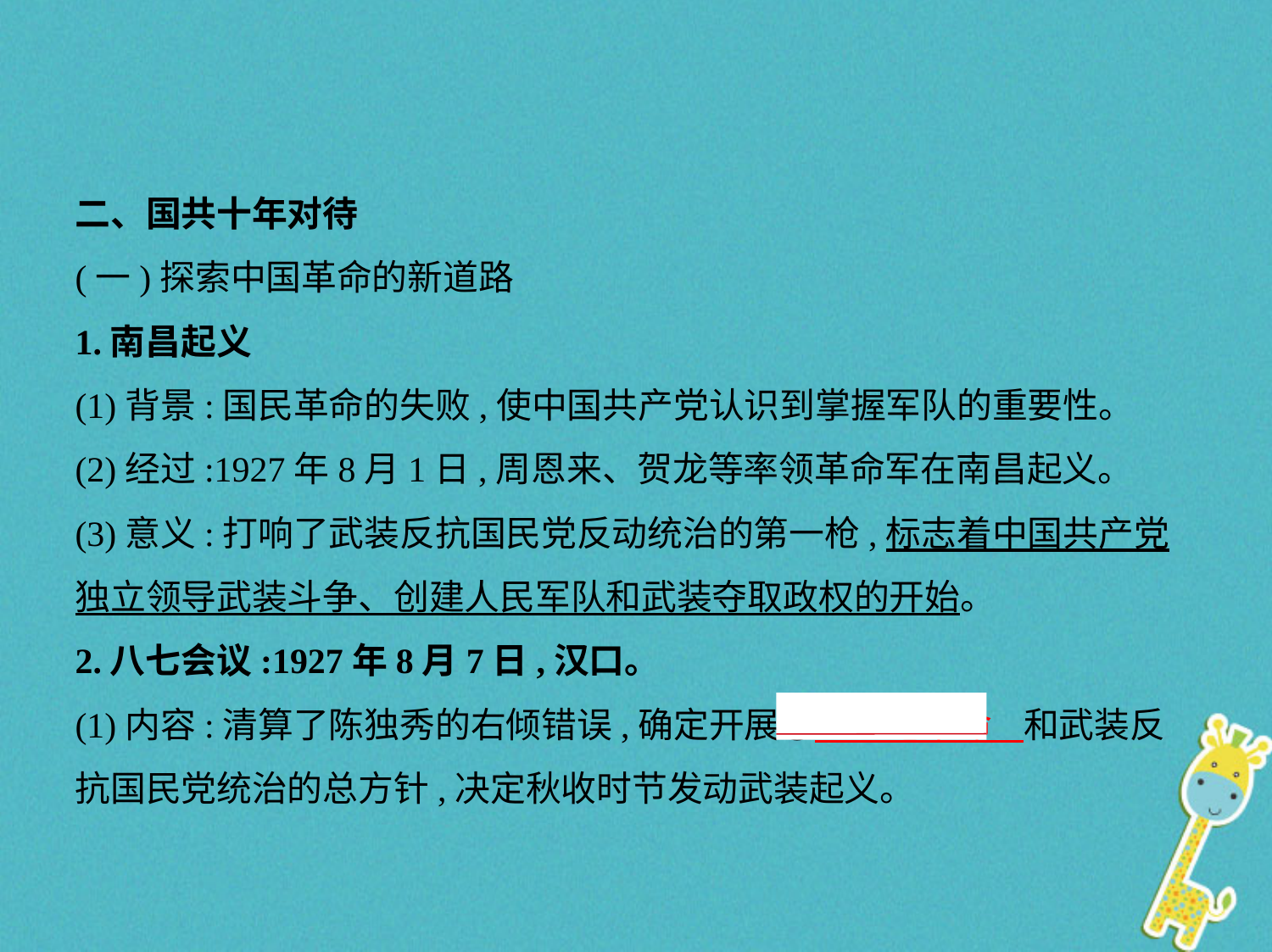

二、国共十年对待
(一)探索中国革命的新道路
1.南昌起义
(1)背景:国民革命的失败,使中国共产党认识到掌握军队的重要性。
(2)经过:1927年8月1日,周恩来、贺龙等率领革命军在南昌起义。
(3)意义:打响了武装反抗国民党反动统治的第一枪,标志着中国共产党
独立领导武装斗争、创建人民军队和武装夺取政权的开始。
2.八七会议:1927年8月7日,汉口。
(1)内容:清算了陈独秀的右倾错误,确定开展⑦　土地革命    和武装反
抗国民党统治的总方针,决定秋收时节发动武装起义。